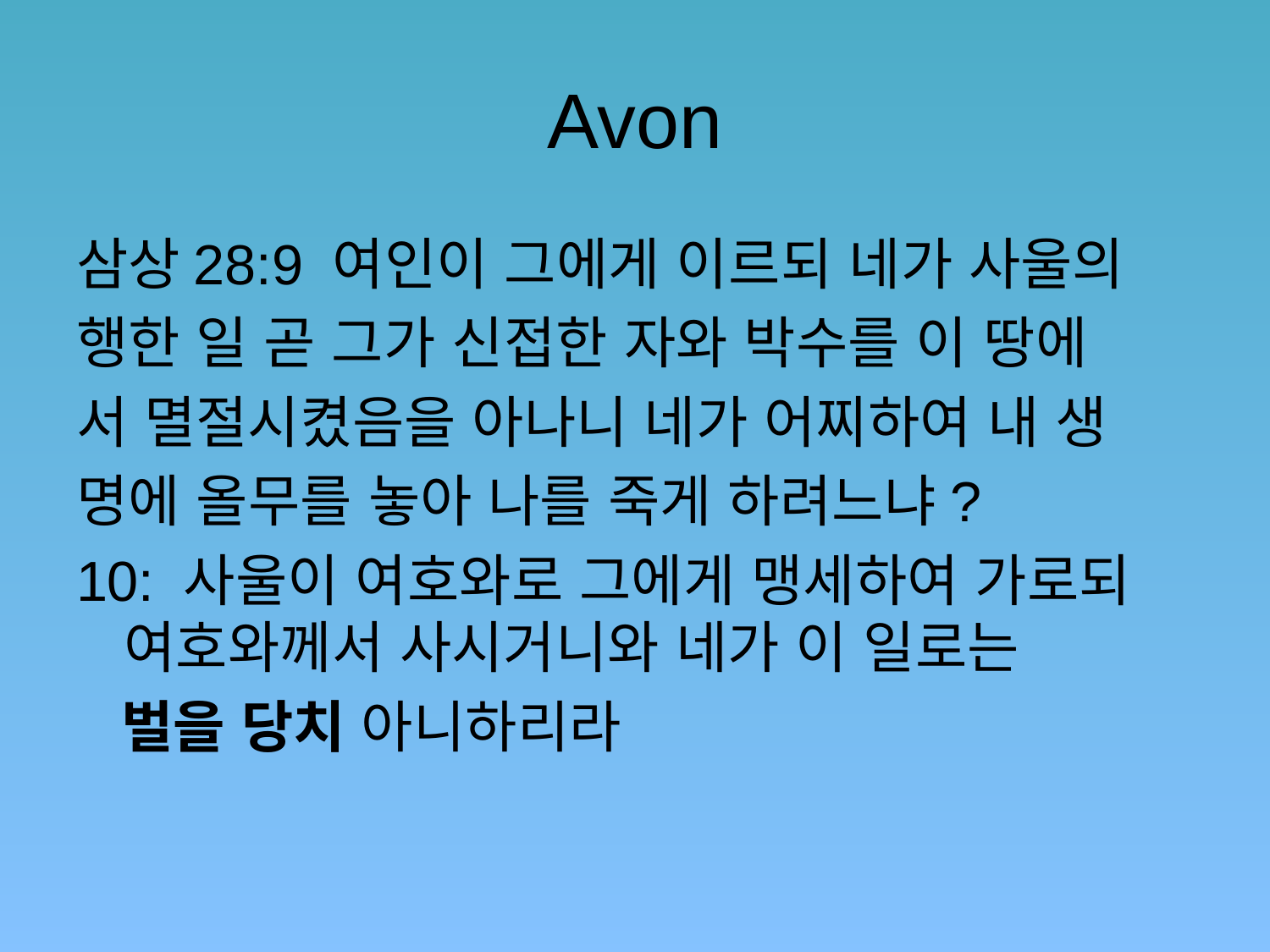

# Avon
삼상28:9 여인이 그에게 이르되 네가 사울의
행한 일 곧 그가 신접한 자와 박수를 이 땅에
서 멸절시켰음을 아나니 네가 어찌하여 내 생
명에 올무를 놓아 나를 죽게 하려느냐?
10: 사울이 여호와로 그에게 맹세하여 가로되 여호와께서 사시거니와 네가 이 일로는
  벌을 당치 아니하리라